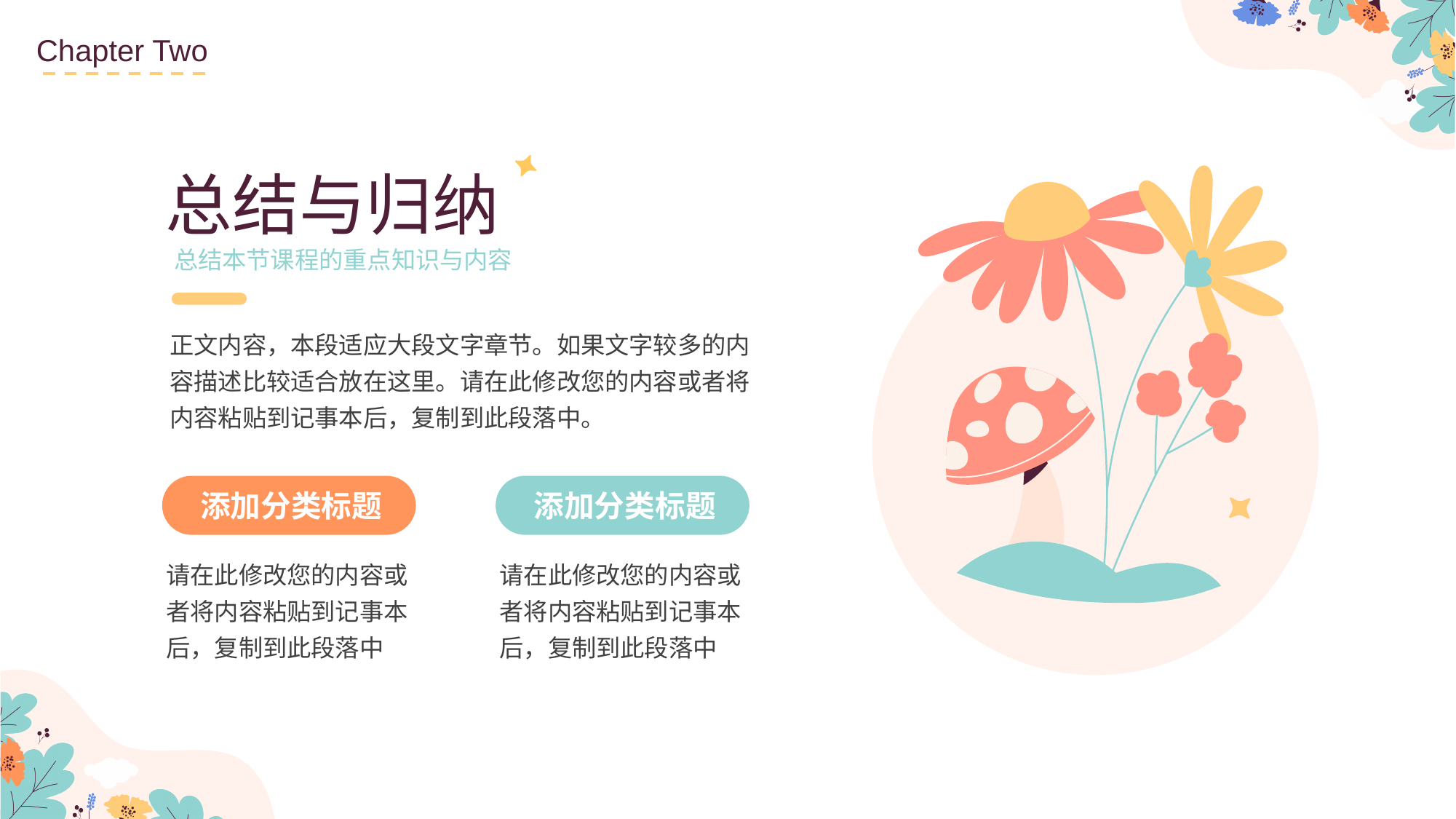

Chapter Two

总结与归纳
总结本节课程的重点知识与内容

正文内容，本段适应大段文字章节。如果文字较多的内容描述比较适合放在这里。请在此修改您的内容或者将内容粘贴到记事本后，复制到此段落中。

添加分类标题
请在此修改您的内容或者将内容粘贴到记事本后，复制到此段落中

添加分类标题
请在此修改您的内容或者将内容粘贴到记事本后，复制到此段落中